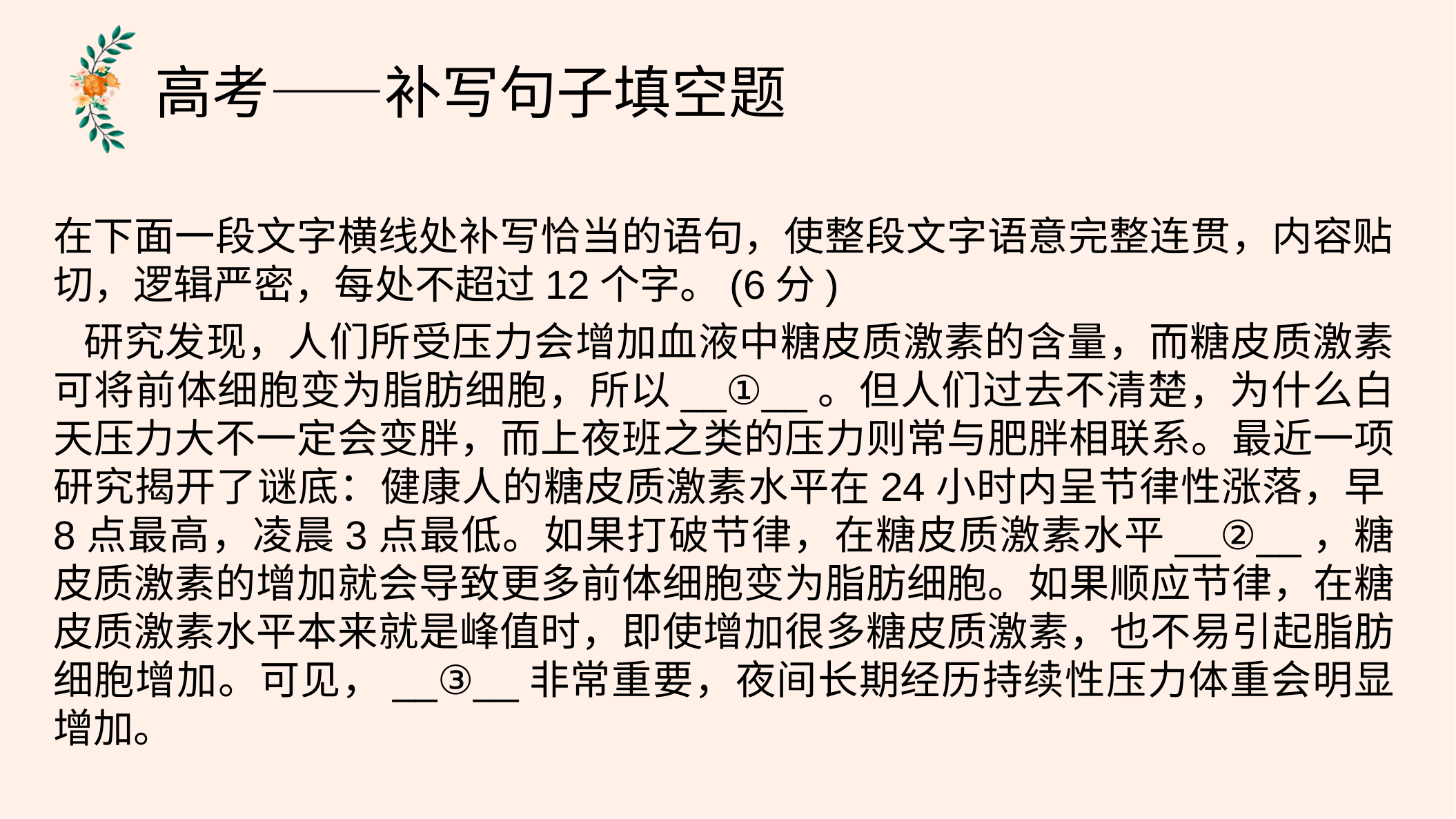

高考——补写句子填空题
在下面一段文字横线处补写恰当的语句，使整段文字语意完整连贯，内容贴切，逻辑严密，每处不超过12个字。(6分)
研究发现，人们所受压力会增加血液中糖皮质激素的含量，而糖皮质激素可将前体细胞变为脂肪细胞，所以__①__。但人们过去不清楚，为什么白天压力大不一定会变胖，而上夜班之类的压力则常与肥胖相联系。最近一项研究揭开了谜底：健康人的糖皮质激素水平在24小时内呈节律性涨落，早8点最高，凌晨3点最低。如果打破节律，在糖皮质激素水平__②__，糖皮质激素的增加就会导致更多前体细胞变为脂肪细胞。如果顺应节律，在糖皮质激素水平本来就是峰值时，即使增加很多糖皮质激素，也不易引起脂肪细胞增加。可见，__③__非常重要，夜间长期经历持续性压力体重会明显增加。